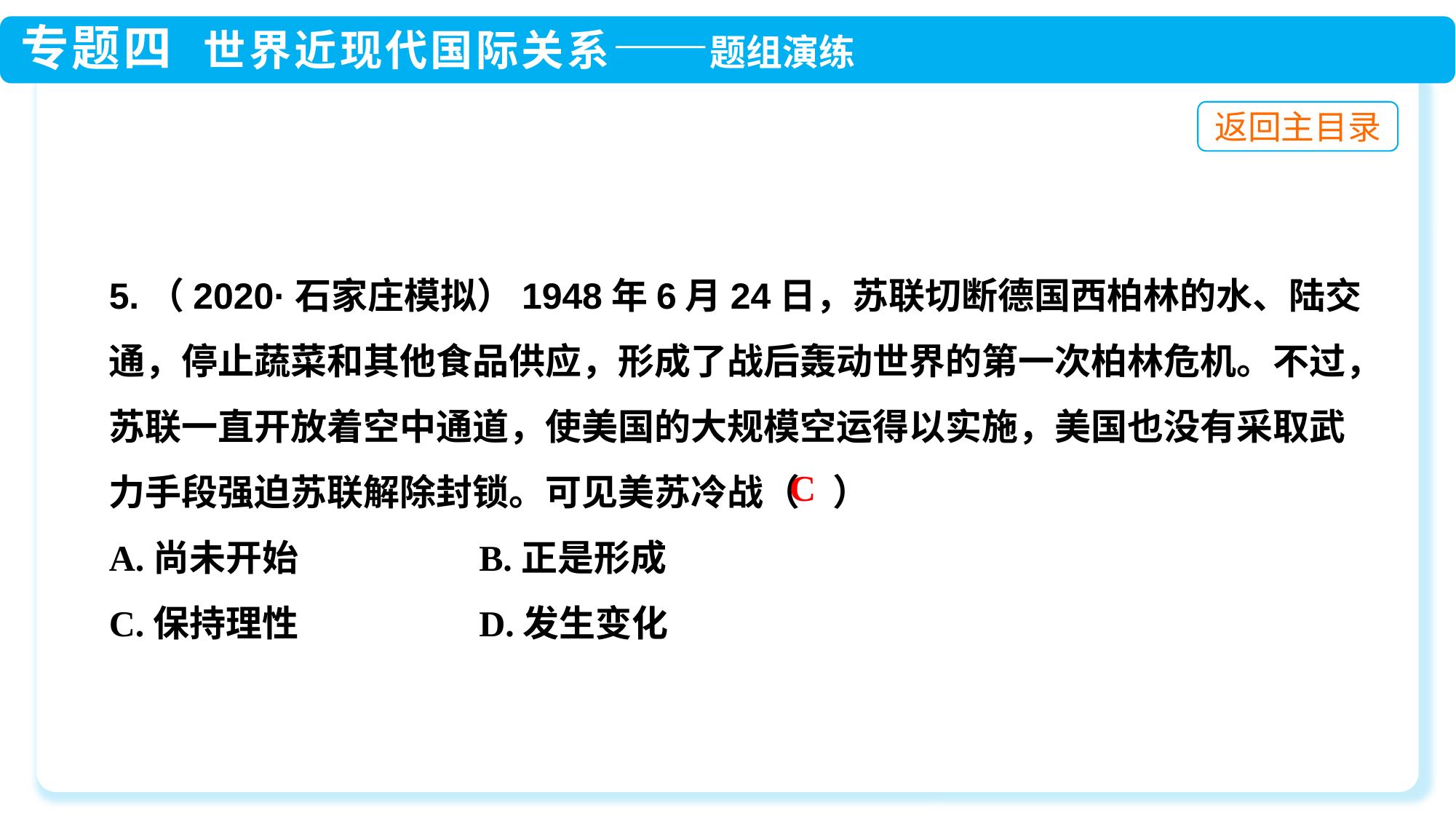

5.（2020·石家庄模拟）1948年6月24日，苏联切断德国西柏林的水、陆交通，停止蔬菜和其他食品供应，形成了战后轰动世界的第一次柏林危机。不过，苏联一直开放着空中通道，使美国的大规模空运得以实施，美国也没有采取武力手段强迫苏联解除封锁。可见美苏冷战（    ）
A.尚未开始                     B.正是形成
C.保持理性                     D.发生变化
C